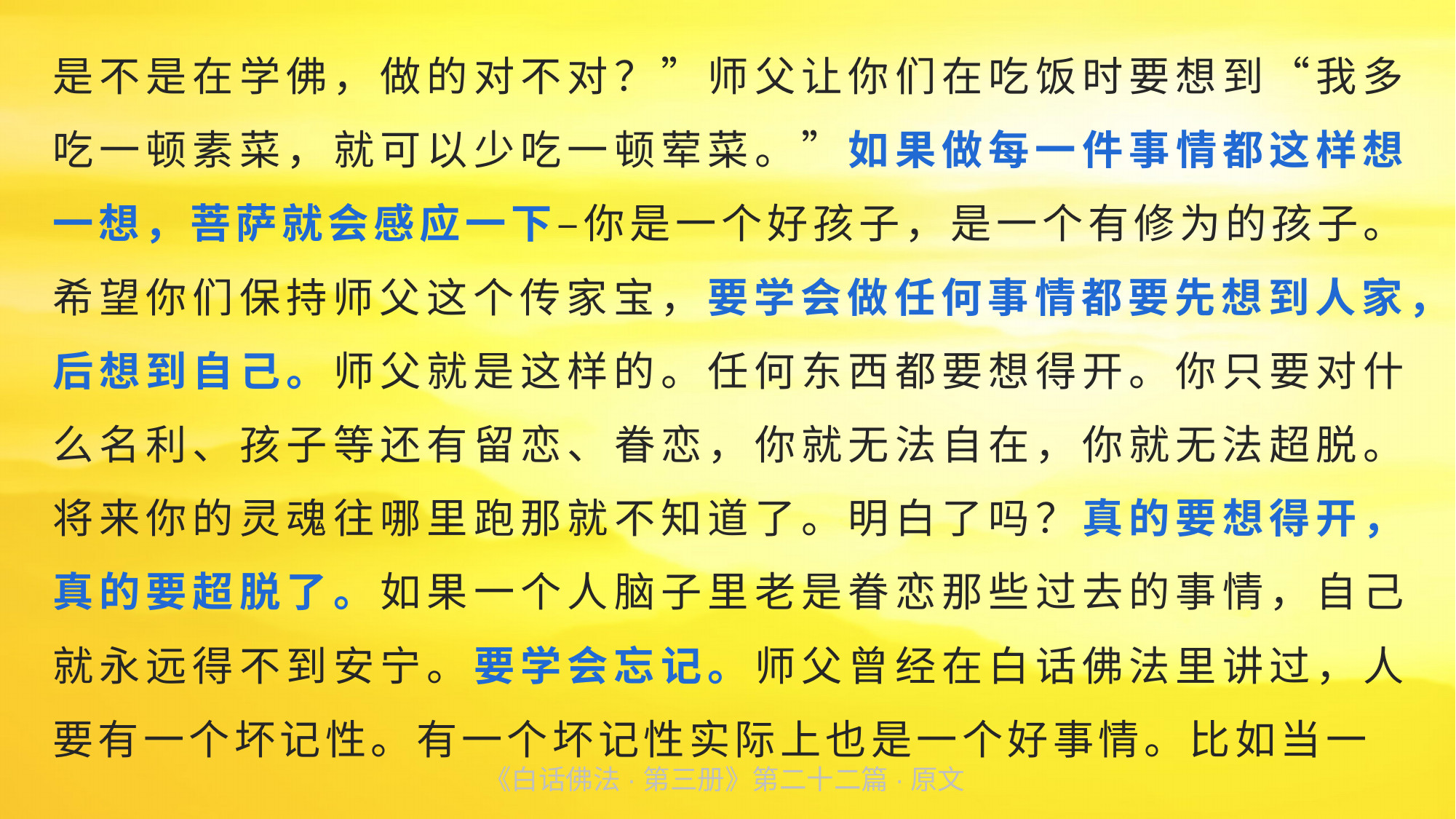

是不是在学佛，做的对不对？”师父让你们在吃饭时要想到“我多吃一顿素菜，就可以少吃一顿荤菜。”如果做每一件事情都这样想一想，菩萨就会感应一下–你是一个好孩子，是一个有修为的孩子。希望你们保持师父这个传家宝，要学会做任何事情都要先想到人家，后想到自己。师父就是这样的。任何东西都要想得开。你只要对什么名利、孩子等还有留恋、眷恋，你就无法自在，你就无法超脱。将来你的灵魂往哪里跑那就不知道了。明白了吗？真的要想得开，真的要超脱了。如果一个人脑子里老是眷恋那些过去的事情，自己就永远得不到安宁。要学会忘记。师父曾经在白话佛法里讲过，人要有一个坏记性。有一个坏记性实际上也是一个好事情。比如当一
《白话佛法·第三册》第二十二篇·原文